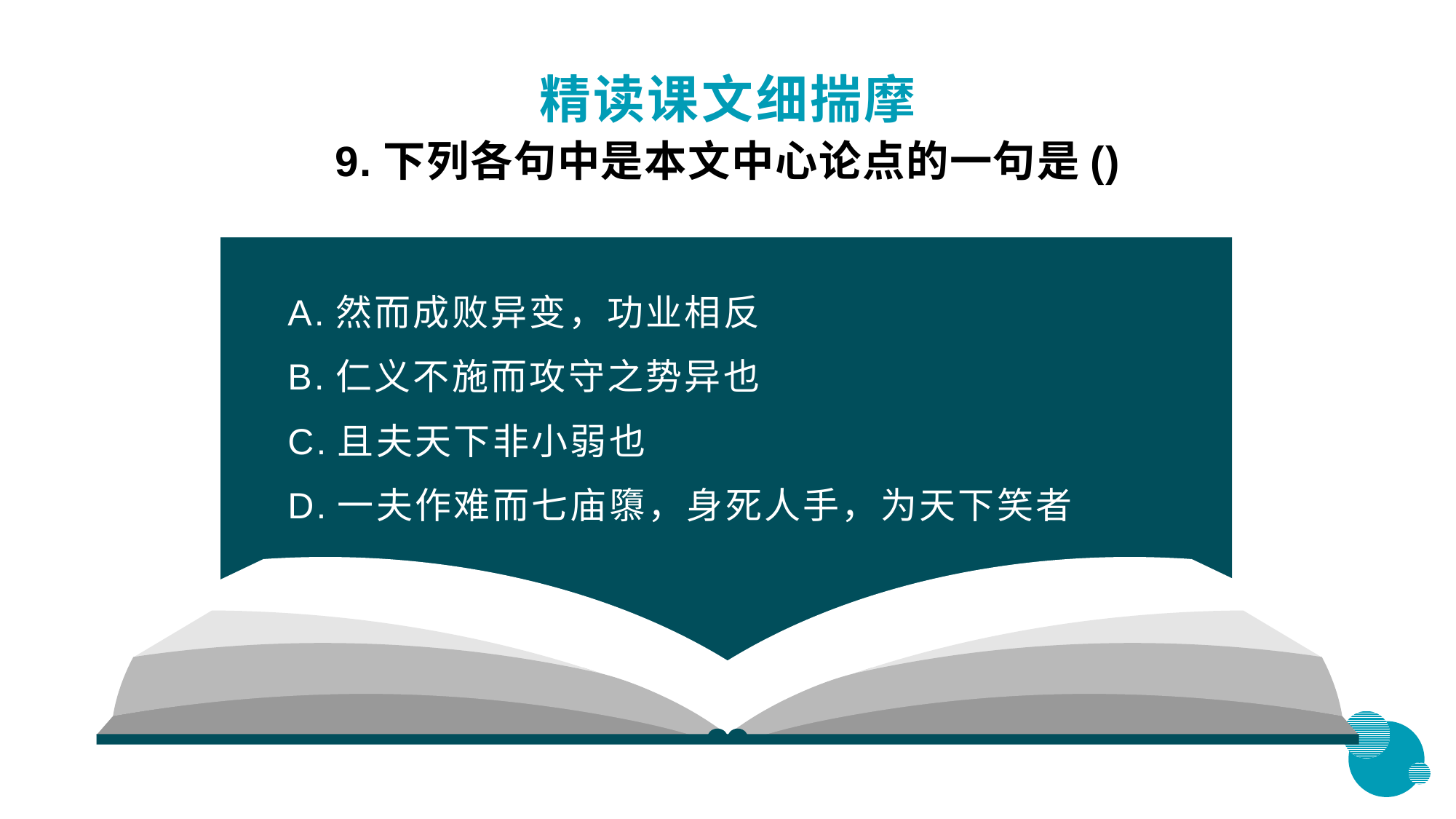

精读课文细揣摩
9.下列各句中是本文中心论点的一句是()

A.然而成败异变，功业相反
B.仁义不施而攻守之势异也
C.且夫天下非小弱也
D.一夫作难而七庙隳，身死人手，为天下笑者